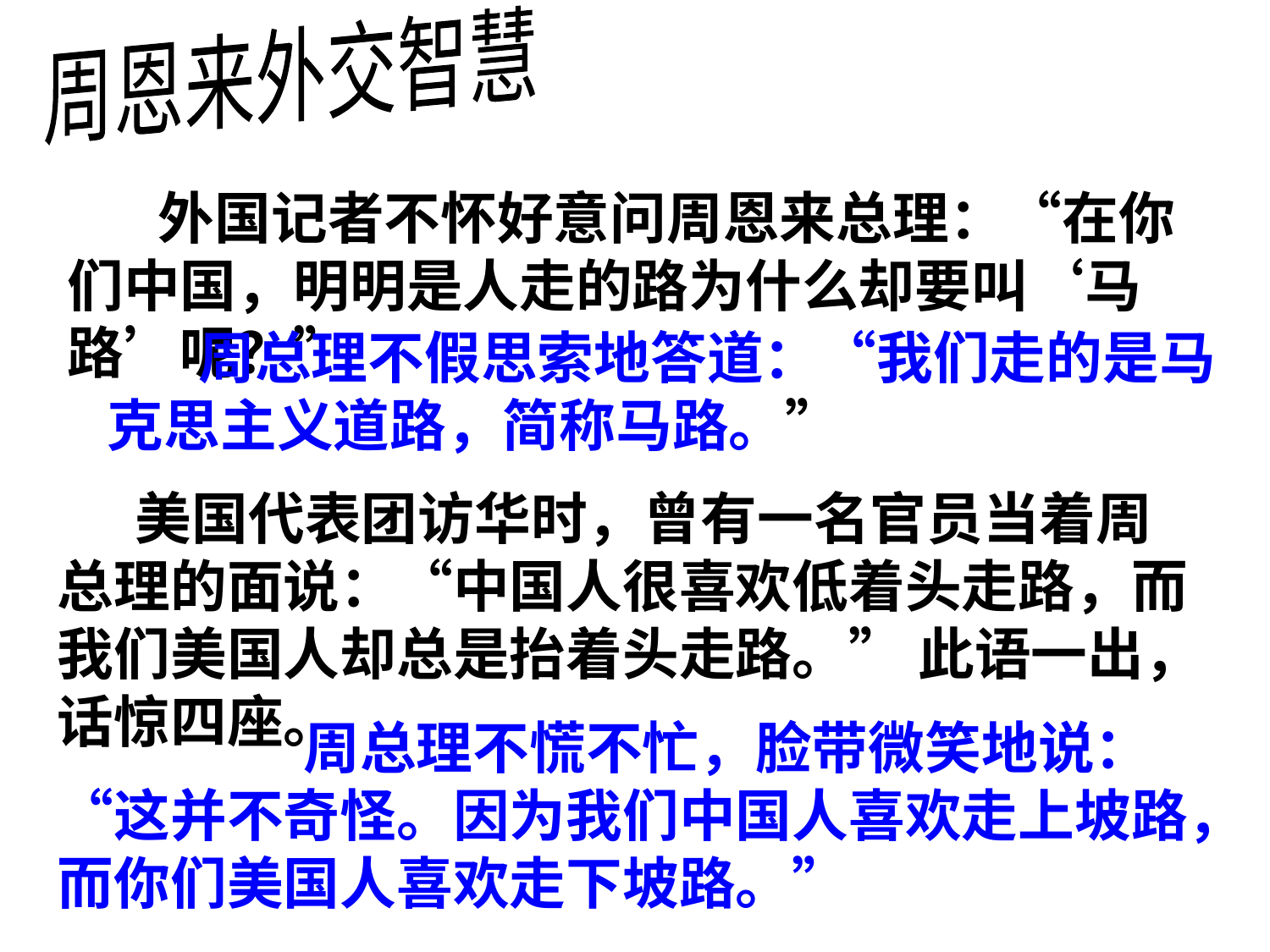

周恩来外交智慧
      外国记者不怀好意问周恩来总理：“在你们中国，明明是人走的路为什么却要叫‘马路’呢？”
      周总理不假思索地答道：“我们走的是马克思主义道路，简称马路。”

     美国代表团访华时，曾有一名官员当着周总理的面说：“中国人很喜欢低着头走路，而我们美国人却总是抬着头走路。” 此语一出，话惊四座。
                  周总理不慌不忙，脸带微笑地说：“这并不奇怪。因为我们中国人喜欢走上坡路，而你们美国人喜欢走下坡路。”